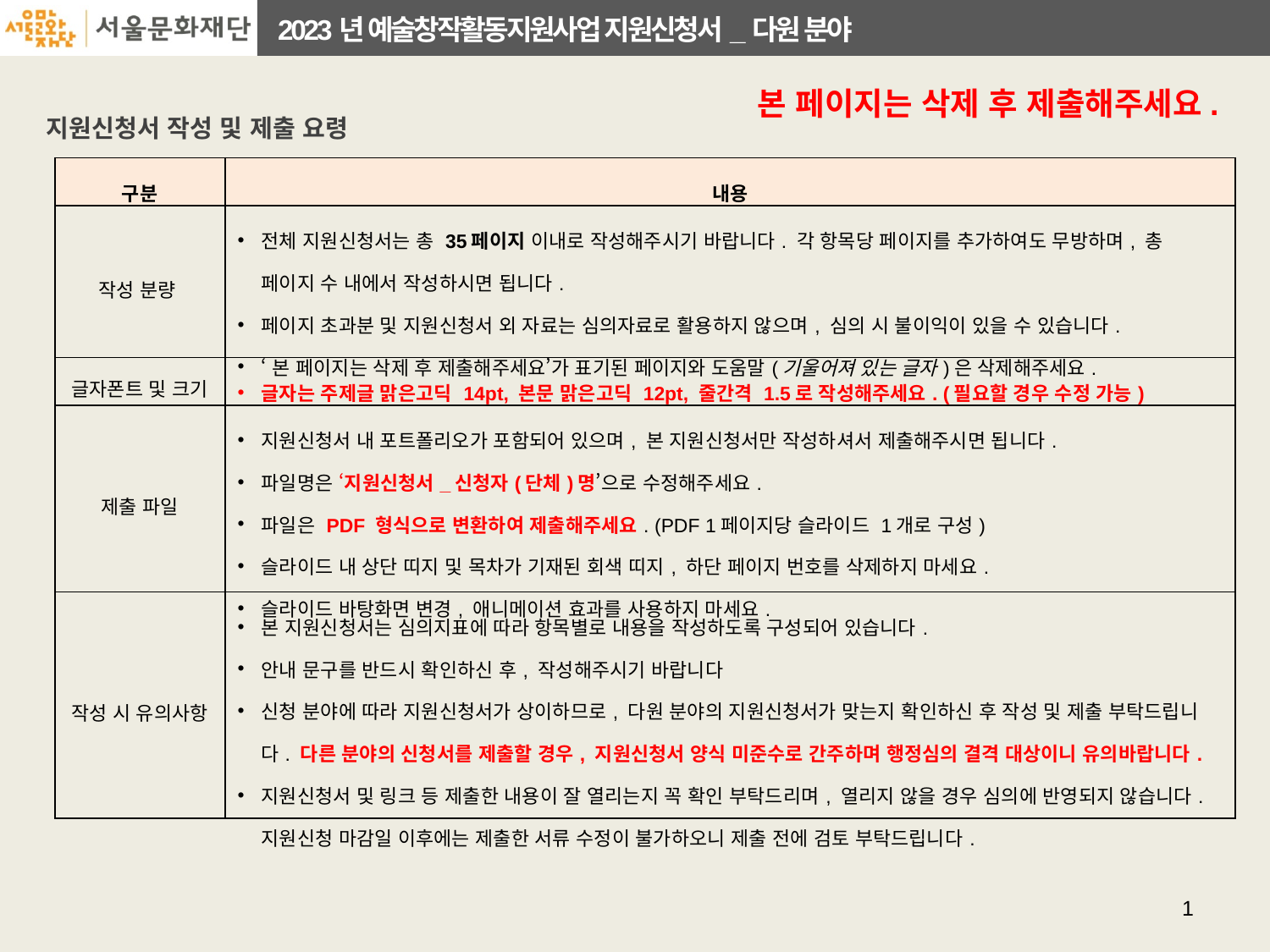

본 페이지는 삭제 후 제출해주세요.
지원신청서 작성 및 제출 요령
| 구분 | 내용 |
| --- | --- |
| 작성 분량 | 전체 지원신청서는 총 35페이지 이내로 작성해주시기 바랍니다. 각 항목당 페이지를 추가하여도 무방하며, 총 페이지 수 내에서 작성하시면 됩니다. 페이지 초과분 및 지원신청서 외 자료는 심의자료로 활용하지 않으며, 심의 시 불이익이 있을 수 있습니다. ‘본 페이지는 삭제 후 제출해주세요’가 표기된 페이지와 도움말(기울어져 있는 글자)은 삭제해주세요. |
| 글자폰트 및 크기 | 글자는 주제글 맑은고딕 14pt, 본문 맑은고딕 12pt, 줄간격 1.5로 작성해주세요. (필요할 경우 수정 가능) |
| 제출 파일 | 지원신청서 내 포트폴리오가 포함되어 있으며, 본 지원신청서만 작성하셔서 제출해주시면 됩니다. 파일명은 ‘지원신청서\_신청자(단체)명’으로 수정해주세요. 파일은 PDF 형식으로 변환하여 제출해주세요. (PDF 1페이지당 슬라이드 1개로 구성) 슬라이드 내 상단 띠지 및 목차가 기재된 회색 띠지, 하단 페이지 번호를 삭제하지 마세요. 슬라이드 바탕화면 변경, 애니메이션 효과를 사용하지 마세요. |
| 작성 시 유의사항 | 본 지원신청서는 심의지표에 따라 항목별로 내용을 작성하도록 구성되어 있습니다. 안내 문구를 반드시 확인하신 후, 작성해주시기 바랍니다 신청 분야에 따라 지원신청서가 상이하므로, 다원 분야의 지원신청서가 맞는지 확인하신 후 작성 및 제출 부탁드립니다. 다른 분야의 신청서를 제출할 경우, 지원신청서 양식 미준수로 간주하며 행정심의 결격 대상이니 유의바랍니다. 지원신청서 및 링크 등 제출한 내용이 잘 열리는지 꼭 확인 부탁드리며, 열리지 않을 경우 심의에 반영되지 않습니다. 지원신청 마감일 이후에는 제출한 서류 수정이 불가하오니 제출 전에 검토 부탁드립니다. |
1